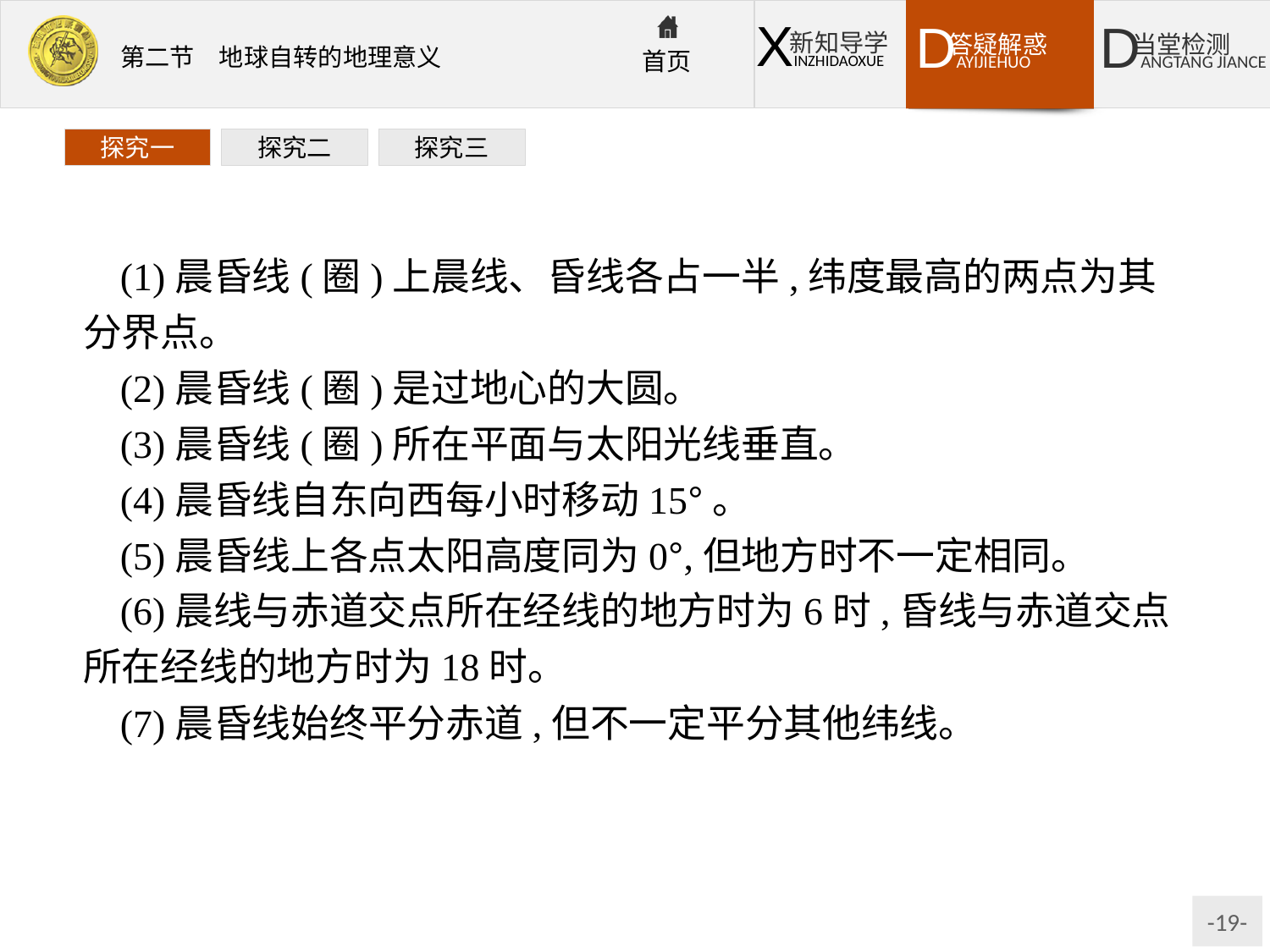

探究一
探究二
探究三
(1)晨昏线(圈)上晨线、昏线各占一半,纬度最高的两点为其分界点。
(2)晨昏线(圈)是过地心的大圆。
(3)晨昏线(圈)所在平面与太阳光线垂直。
(4)晨昏线自东向西每小时移动15°。
(5)晨昏线上各点太阳高度同为0°,但地方时不一定相同。
(6)晨线与赤道交点所在经线的地方时为6时,昏线与赤道交点所在经线的地方时为18时。
(7)晨昏线始终平分赤道,但不一定平分其他纬线。